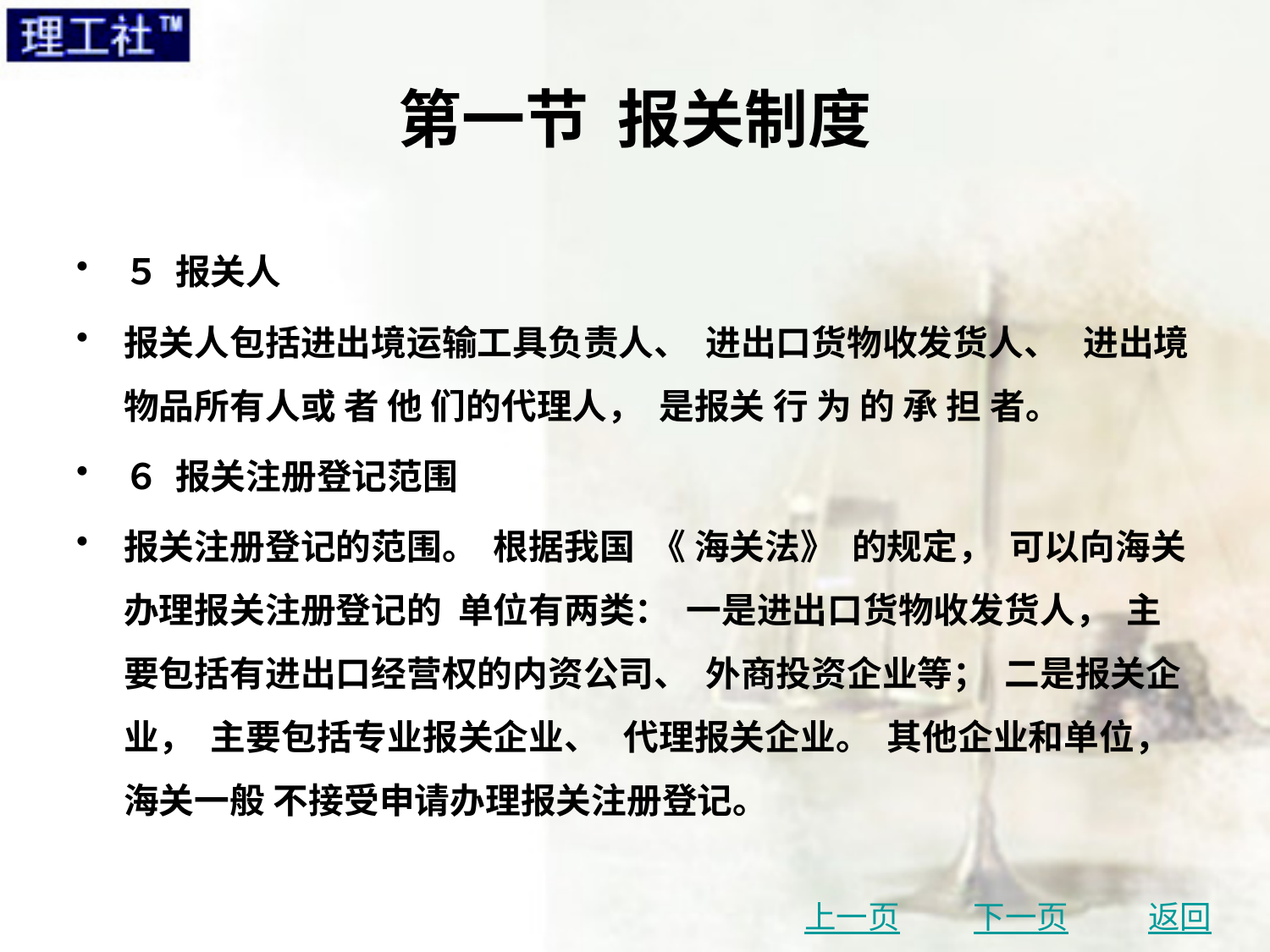

# 第一节  报关制度
５  报关人
报关人包括进出境运输工具负责人、  进出口货物收发货人、   进出境物品所有人或 者 他 们的代理人，  是报关 行 为 的 承 担 者。
６  报关注册登记范围
报关注册登记的范围。  根据我国  《 海关法》  的规定，  可以向海关办理报关注册登记的  单位有两类：  一是进出口货物收发货人，  主要包括有进出口经营权的内资公司、  外商投资企业等；  二是报关企业，  主要包括专业报关企业、   代理报关企业。  其他企业和单位，  海关一般 不接受申请办理报关注册登记。

上一页
下一页
返回